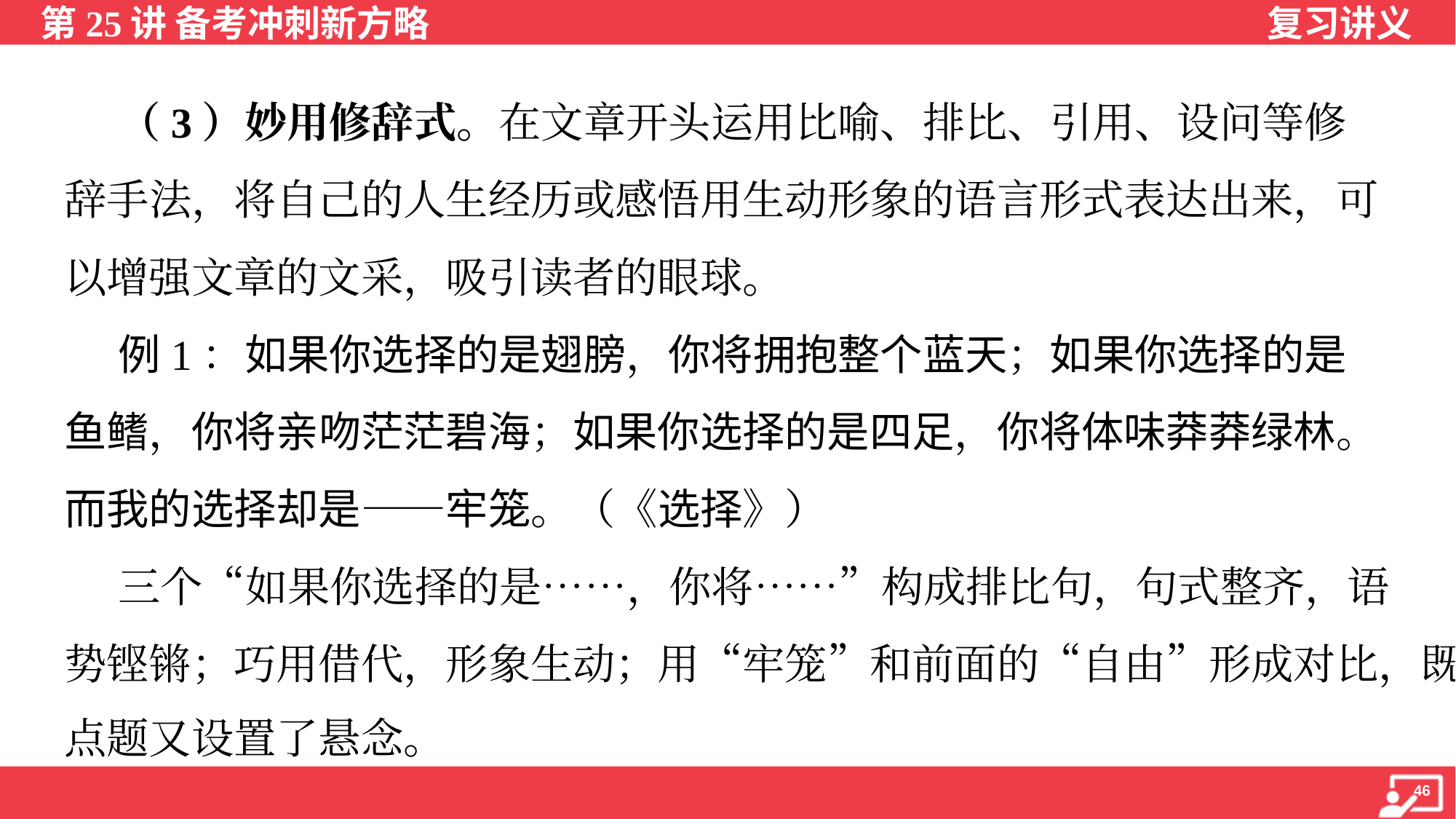

（3）妙用修辞式。在文章开头运用比喻、排比、引用、设问等修
辞手法，将自己的人生经历或感悟用生动形象的语言形式表达出来，可
以增强文章的文采，吸引读者的眼球。
    例1：如果你选择的是翅膀，你将拥抱整个蓝天；如果你选择的是
鱼鳍，你将亲吻茫茫碧海；如果你选择的是四足，你将体味莽莽绿林。
而我的选择却是——牢笼。（《选择》）
    三个“如果你选择的是……，你将……”构成排比句，句式整齐，语
势铿锵；巧用借代，形象生动；用“牢笼”和前面的“自由”形成对比，既
点题又设置了悬念。